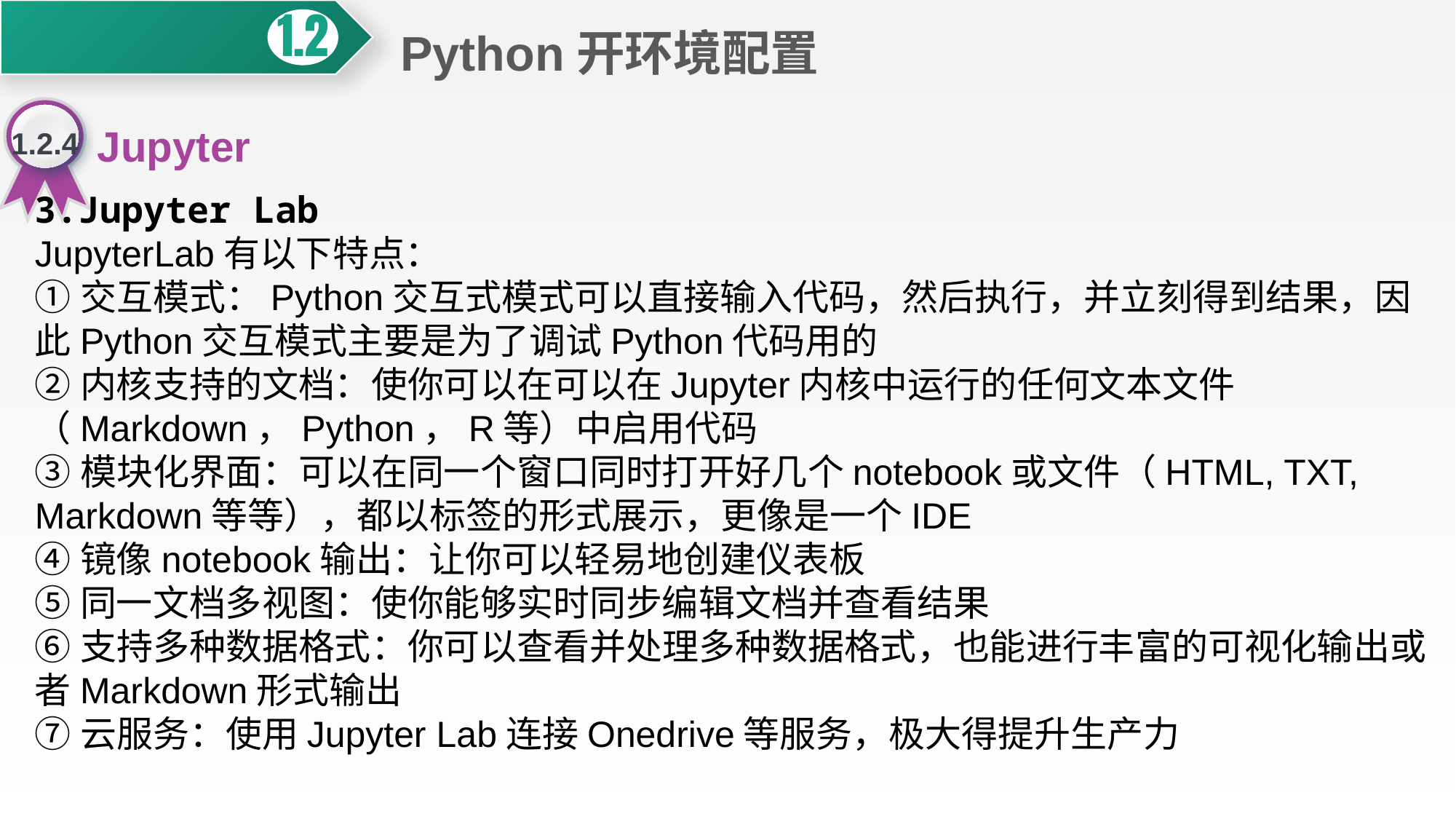

Python开环境配置
1.2

1.2.4
Jupyter
3.Jupyter Lab
JupyterLab有以下特点：
①交互模式：Python交互式模式可以直接输入代码，然后执行，并立刻得到结果，因此Python交互模式主要是为了调试Python代码用的
②内核支持的文档：使你可以在可以在Jupyter内核中运行的任何文本文件（Markdown，Python，R等）中启用代码
③模块化界面：可以在同一个窗口同时打开好几个notebook或文件（HTML, TXT, Markdown等等），都以标签的形式展示，更像是一个IDE
④镜像notebook输出：让你可以轻易地创建仪表板
⑤同一文档多视图：使你能够实时同步编辑文档并查看结果
⑥支持多种数据格式：你可以查看并处理多种数据格式，也能进行丰富的可视化输出或者Markdown形式输出
⑦云服务：使用Jupyter Lab连接Onedrive等服务，极大得提升生产力